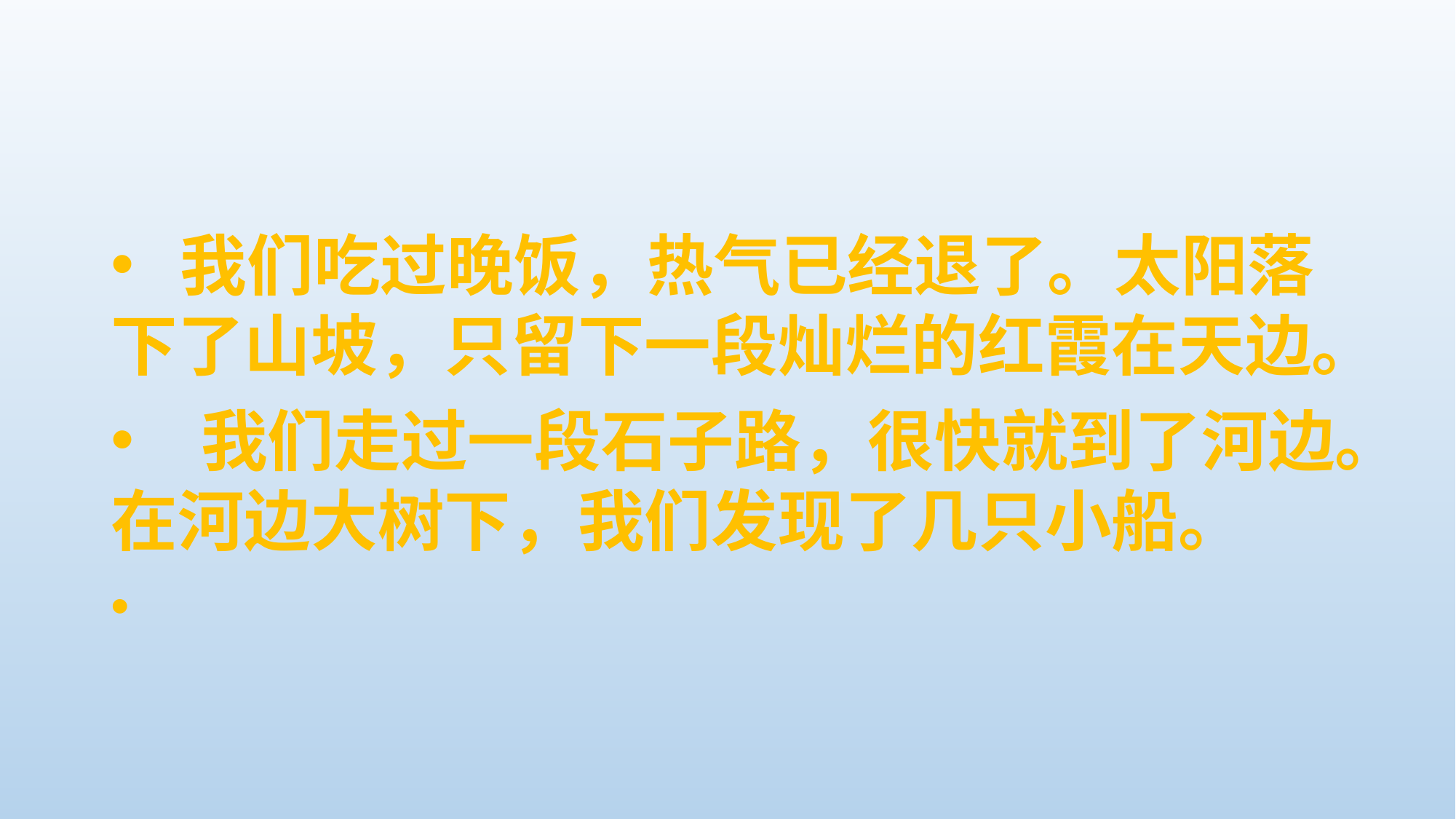

#
  我们吃过晚饭，热气已经退了。太阳落下了山坡，只留下一段灿烂的红霞在天边。
　我们走过一段石子路，很快就到了河边。在河边大树下，我们发现了几只小船。